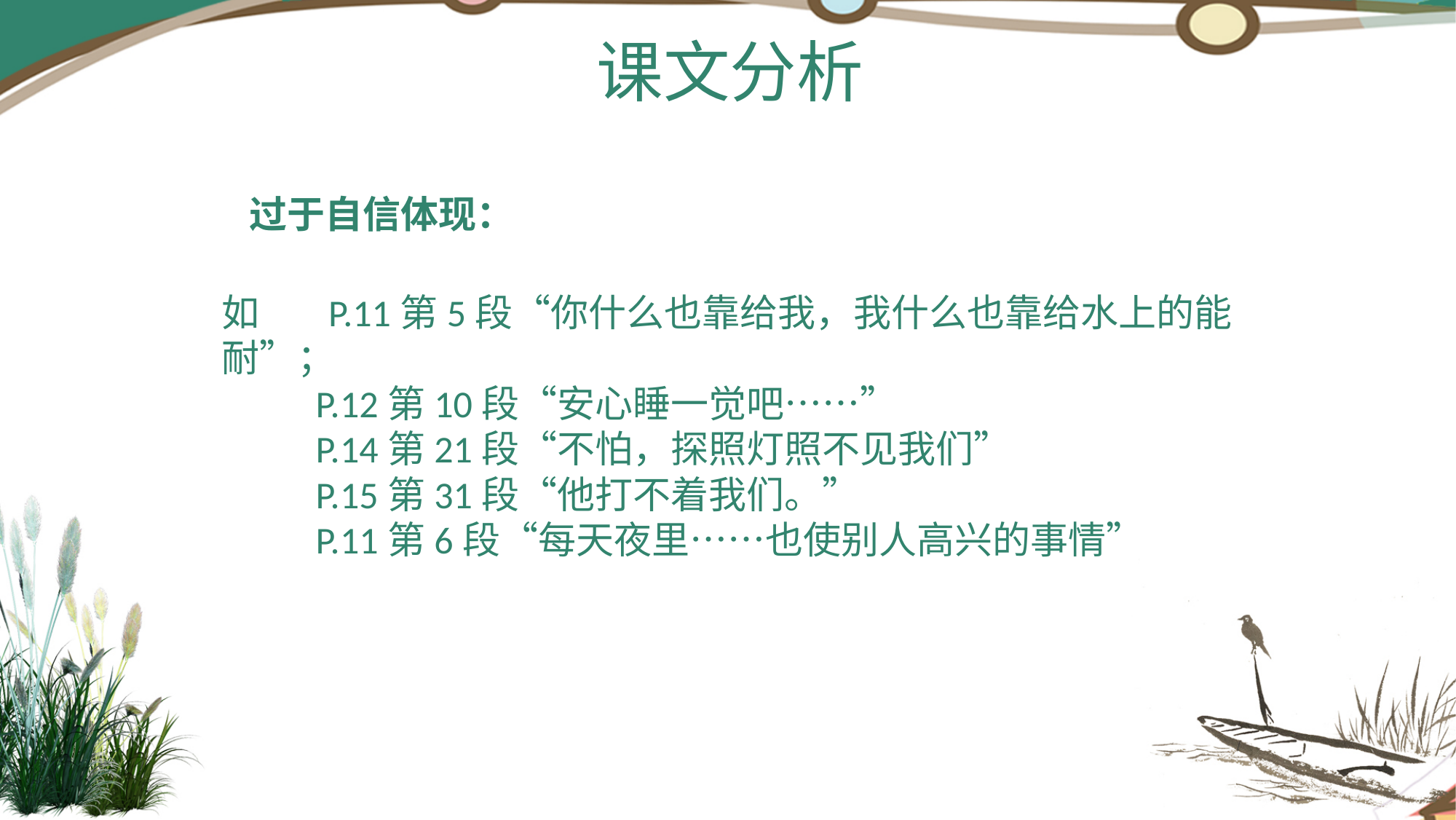

课文分析
过于自信体现：
如       P.11第5段“你什么也靠给我，我什么也靠给水上的能耐”；
           P.12第10段“安心睡一觉吧……”
           P.14第21段“不怕，探照灯照不见我们”
           P.15第31段“他打不着我们。”
           P.11第6段“每天夜里……也使别人高兴的事情”